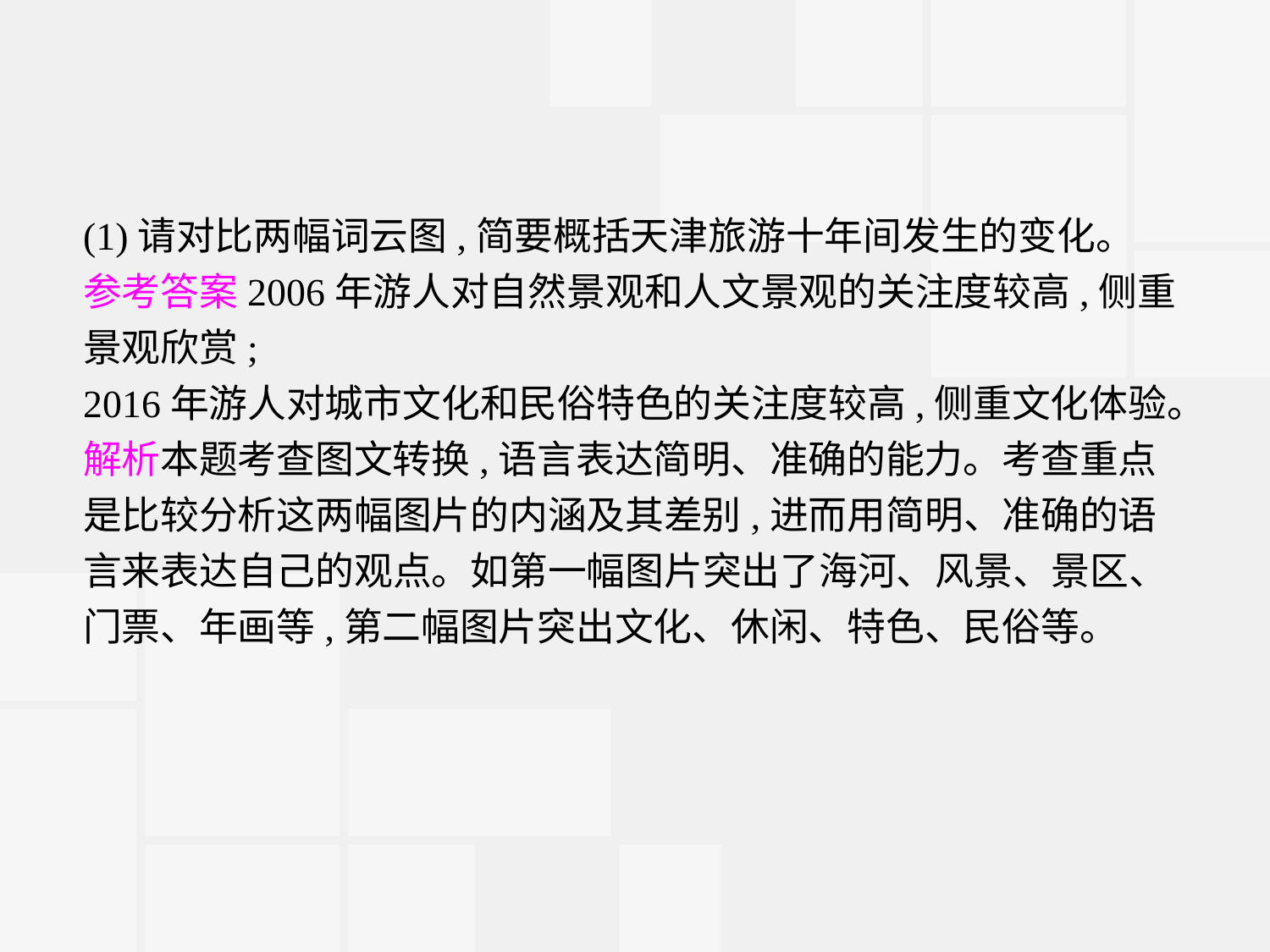

(1)请对比两幅词云图,简要概括天津旅游十年间发生的变化。
参考答案2006年游人对自然景观和人文景观的关注度较高,侧重景观欣赏;
2016年游人对城市文化和民俗特色的关注度较高,侧重文化体验。
解析本题考查图文转换,语言表达简明、准确的能力。考查重点是比较分析这两幅图片的内涵及其差别,进而用简明、准确的语言来表达自己的观点。如第一幅图片突出了海河、风景、景区、门票、年画等,第二幅图片突出文化、休闲、特色、民俗等。